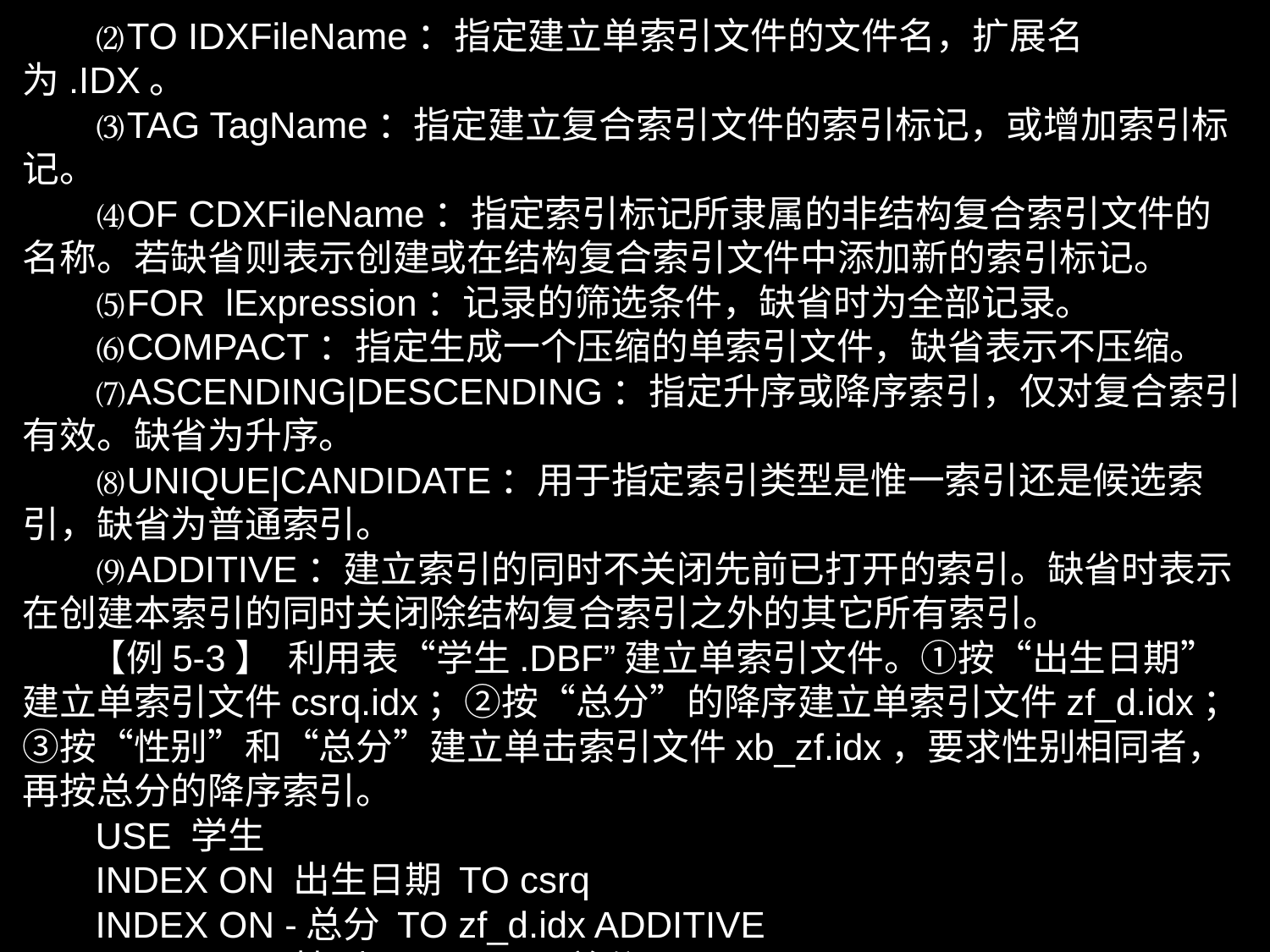

⑵TO IDXFileName：指定建立单索引文件的文件名，扩展名为.IDX。
       ⑶TAG TagName：指定建立复合索引文件的索引标记，或增加索引标记。
       ⑷OF CDXFileName：指定索引标记所隶属的非结构复合索引文件的名称。若缺省则表示创建或在结构复合索引文件中添加新的索引标记。
       ⑸FOR  lExpression：记录的筛选条件，缺省时为全部记录。
       ⑹COMPACT：指定生成一个压缩的单索引文件，缺省表示不压缩。
       ⑺ASCENDING|DESCENDING：指定升序或降序索引，仅对复合索引有效。缺省为升序。
       ⑻UNIQUE|CANDIDATE：用于指定索引类型是惟一索引还是候选索引，缺省为普通索引。
       ⑼ADDITIVE：建立索引的同时不关闭先前已打开的索引。缺省时表示在创建本索引的同时关闭除结构复合索引之外的其它所有索引。
       【例5-3】  利用表“学生.DBF”建立单索引文件。①按“出生日期”建立单索引文件csrq.idx；②按“总分”的降序建立单索引文件zf_d.idx；③按“性别”和“总分”建立单击索引文件xb_zf.idx，要求性别相同者，再按总分的降序索引。
       USE 学生
       INDEX ON 出生日期 TO csrq
       INDEX ON -总分 TO zf_d.idx ADDITIVE
       INDEX ON 性别+STR(750-总分) TO xb_zf.idx ADDITIVE